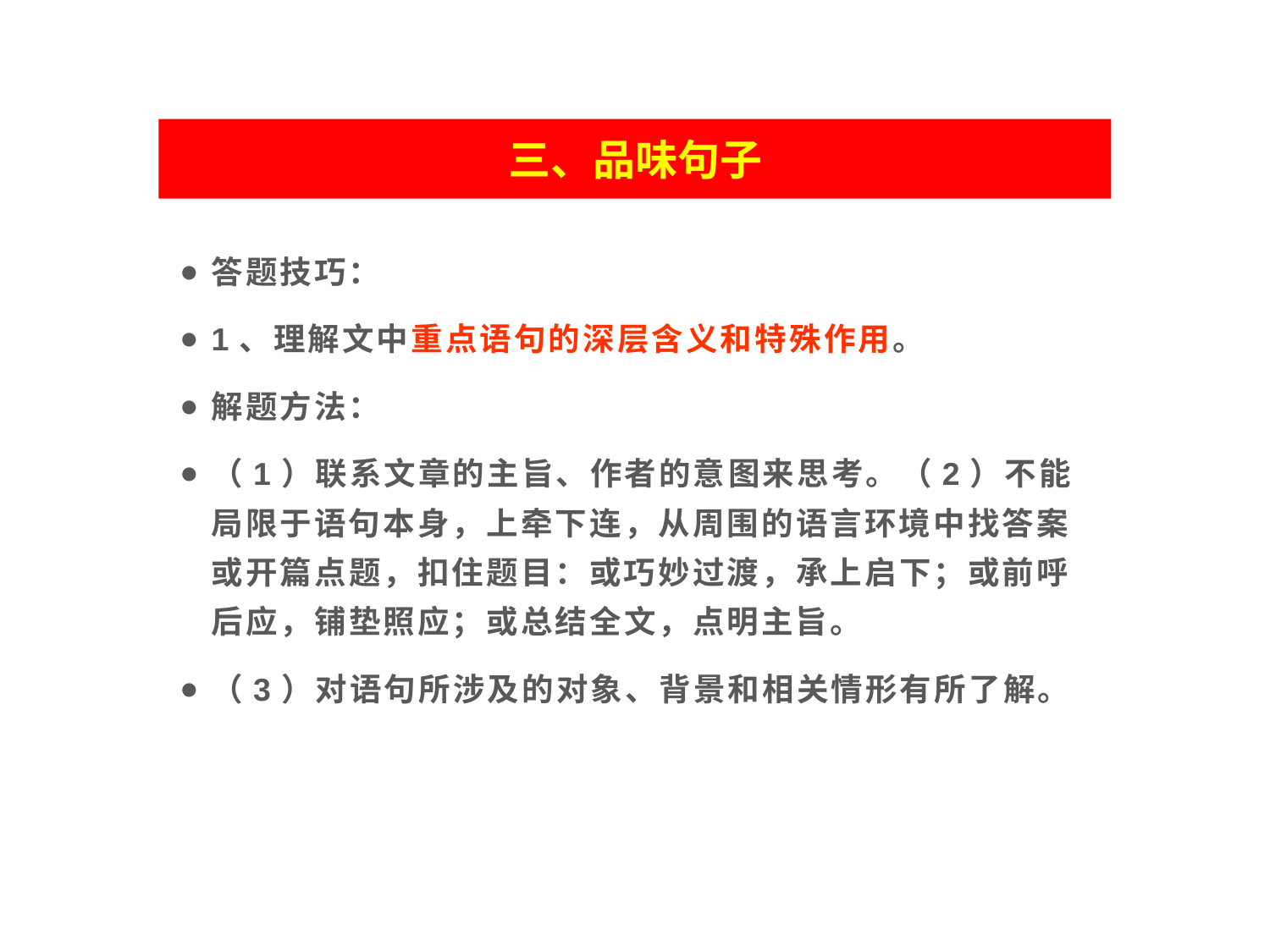

三、品味句子
答题技巧：
1、理解文中重点语句的深层含义和特殊作用。
解题方法：
（1）联系文章的主旨、作者的意图来思考。（2）不能局限于语句本身，上牵下连，从周围的语言环境中找答案或开篇点题，扣住题目：或巧妙过渡，承上启下；或前呼后应，铺垫照应；或总结全文，点明主旨。
（3）对语句所涉及的对象、背景和相关情形有所了解。

11